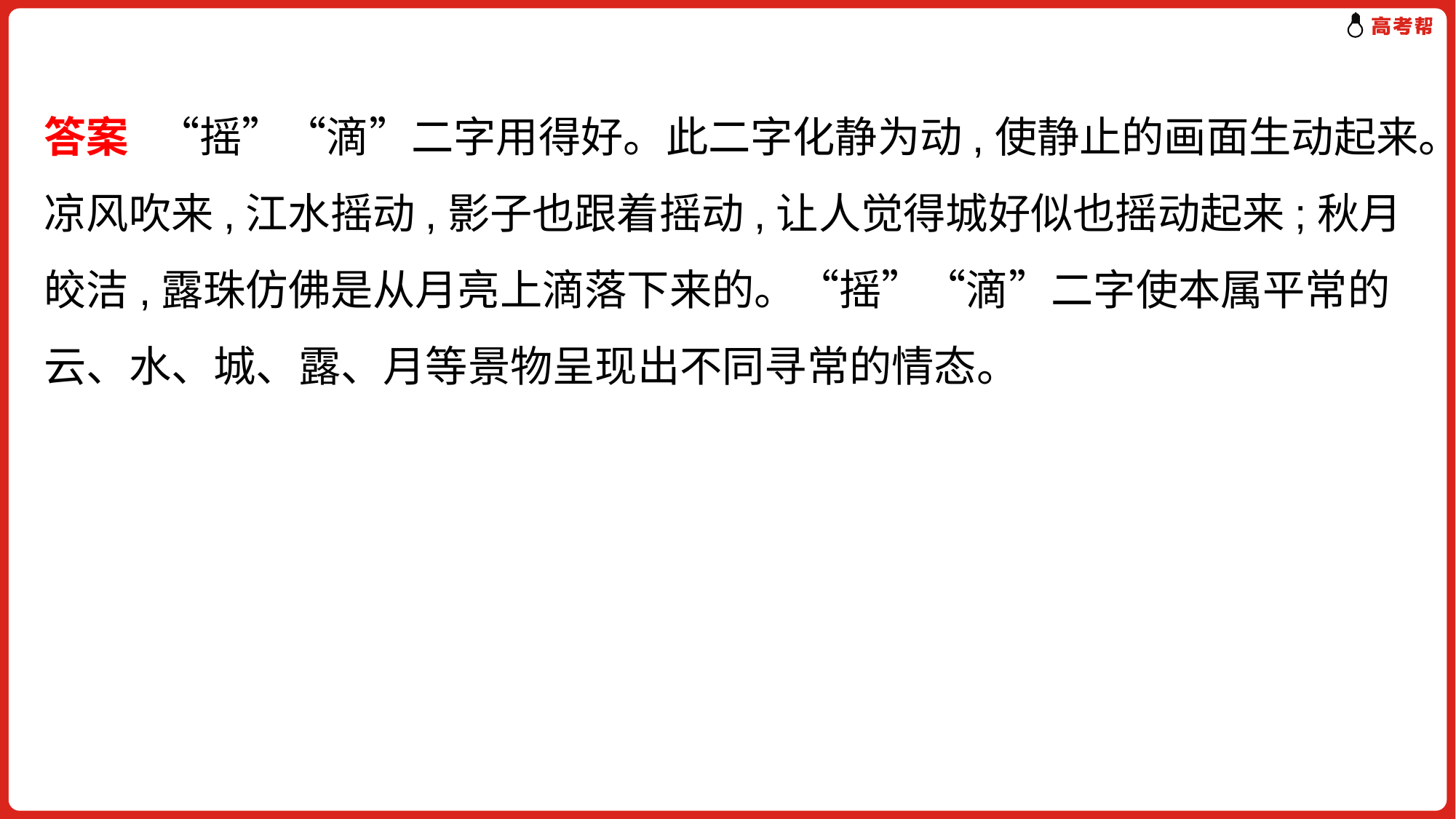

答案   “摇”“滴”二字用得好。此二字化静为动,使静止的画面生动起来。凉风吹来,江水摇动,影子也跟着摇动,让人觉得城好似也摇动起来;秋月皎洁,露珠仿佛是从月亮上滴落下来的。“摇”“滴”二字使本属平常的云、水、城、露、月等景物呈现出不同寻常的情态。